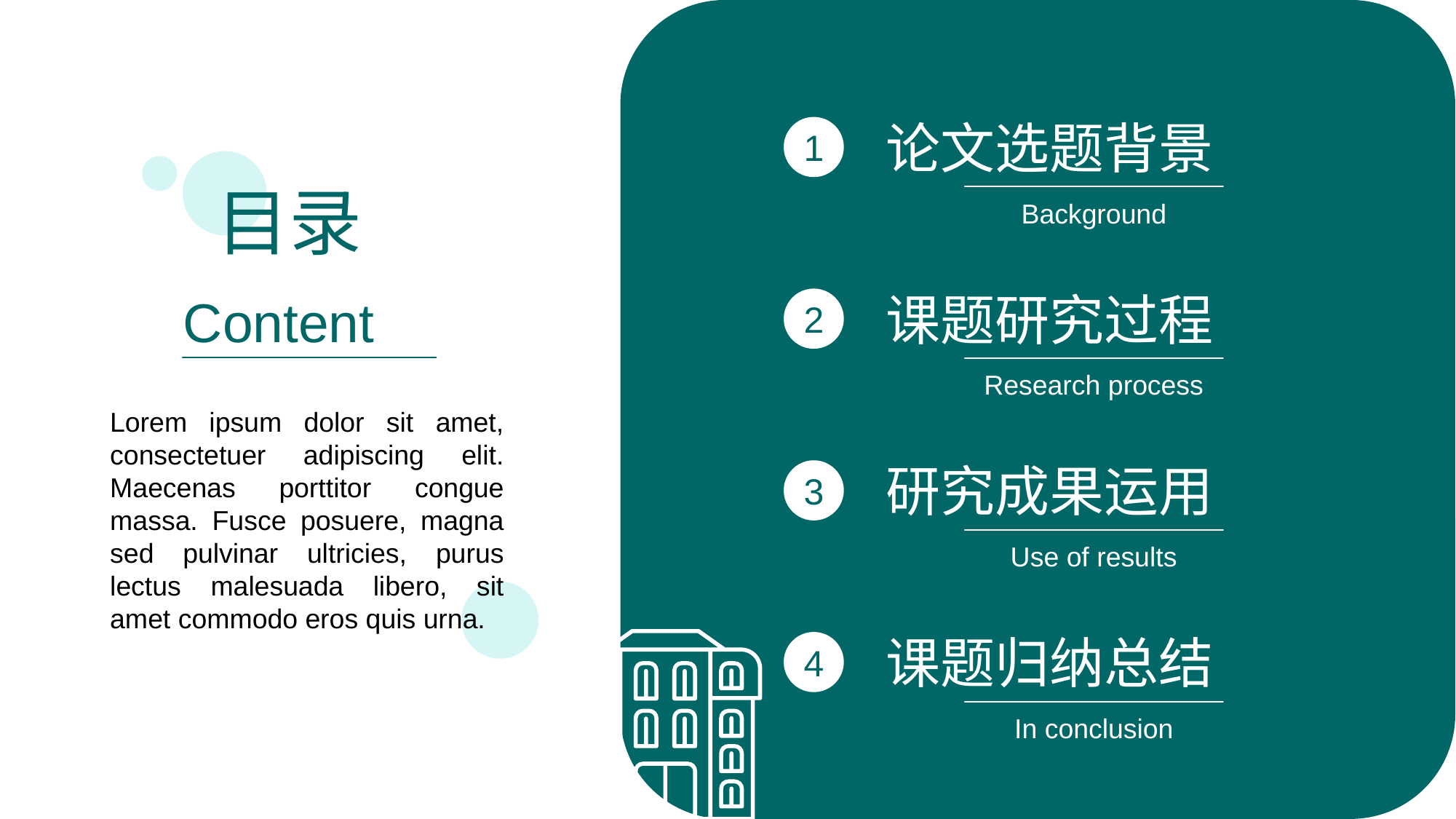

论文选题背景

目录
Background
课题研究过程
Content
Research process
Lorem ipsum dolor sit amet, consectetuer adipiscing elit. Maecenas porttitor congue massa. Fusce posuere, magna sed pulvinar ultricies, purus lectus malesuada libero, sit amet commodo eros quis urna.
研究成果运用
Use of results

课题归纳总结
In conclusion